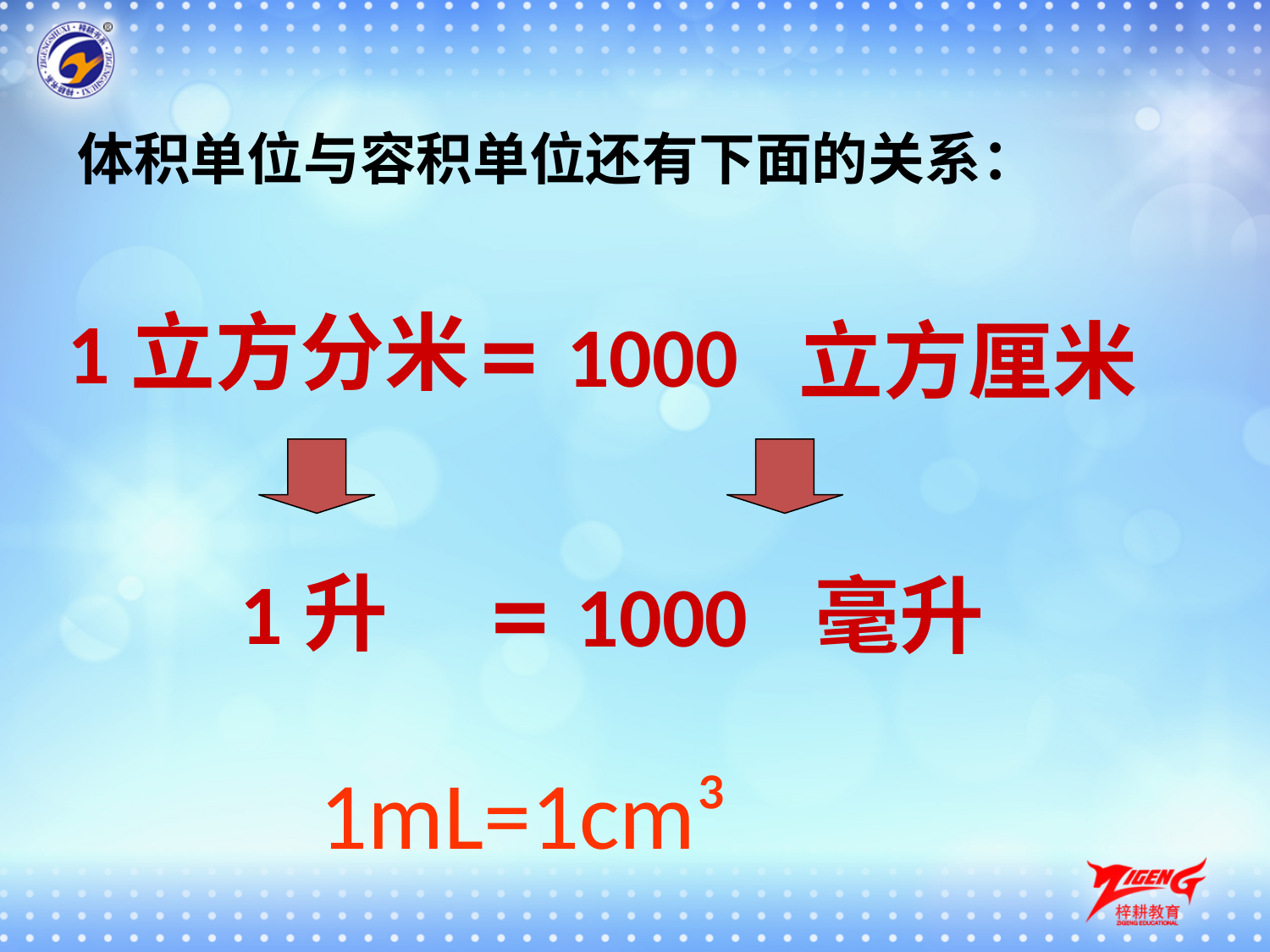

体积单位与容积单位还有下面的关系：
1000
立方厘米
=
1立方分米

1000
毫升
=
1升
1mL=1cm³